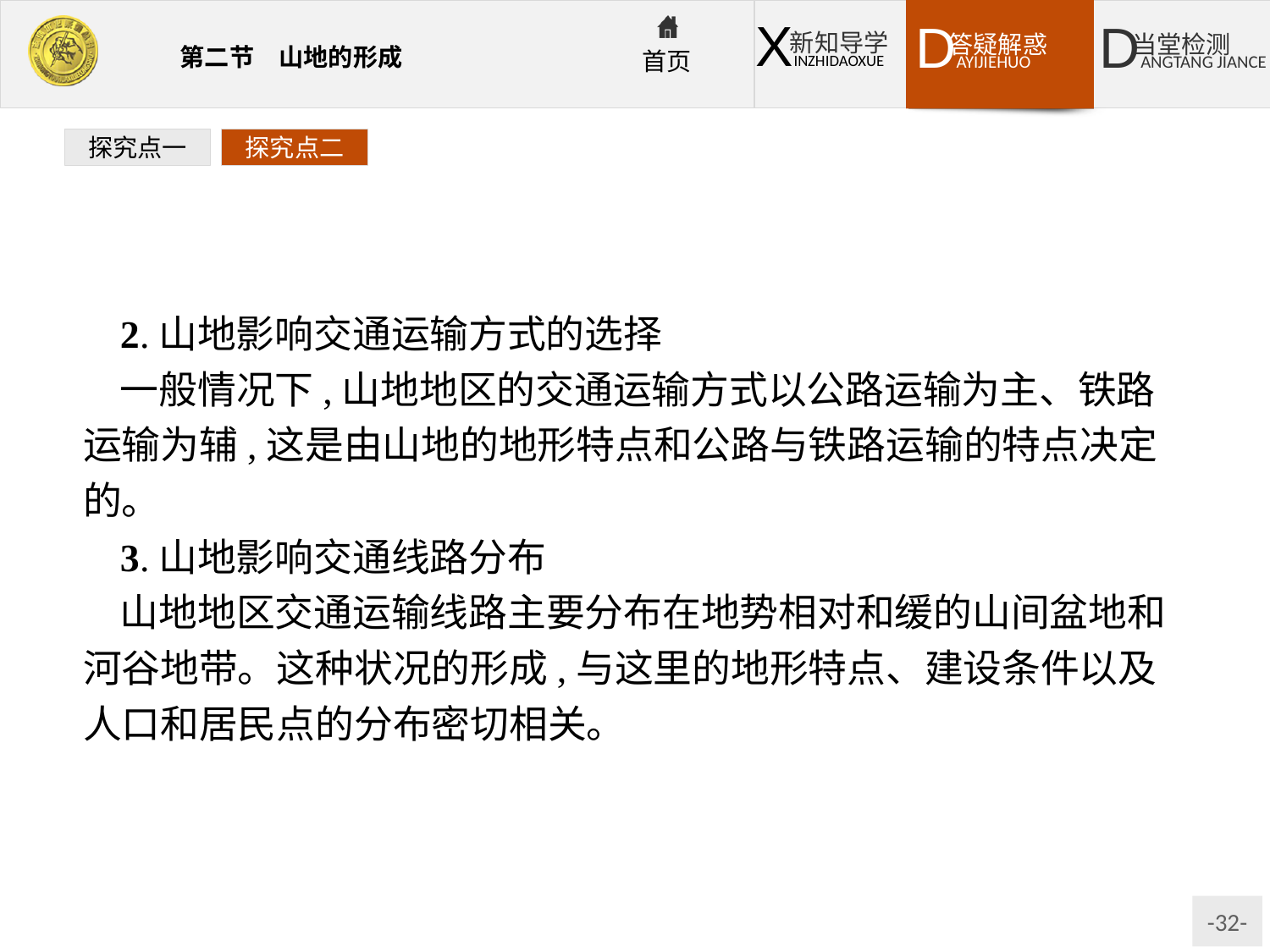

探究点一
探究点二
2.山地影响交通运输方式的选择
一般情况下,山地地区的交通运输方式以公路运输为主、铁路运输为辅,这是由山地的地形特点和公路与铁路运输的特点决定的。
3.山地影响交通线路分布
山地地区交通运输线路主要分布在地势相对和缓的山间盆地和河谷地带。这种状况的形成,与这里的地形特点、建设条件以及人口和居民点的分布密切相关。